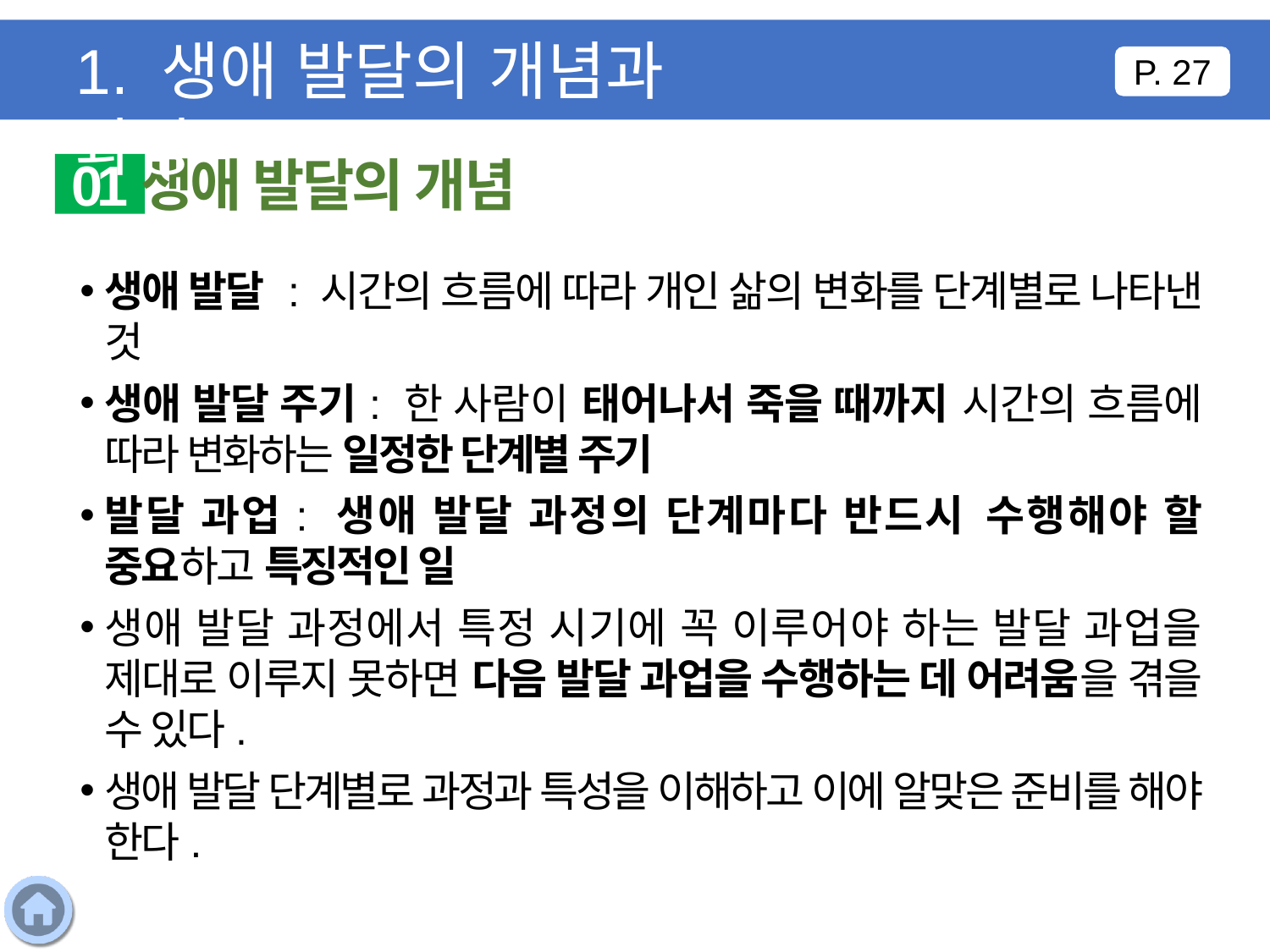

1. 생애 발달의 개념과 과정
P. 27
생애 발달의 개념
01
생애 발달 : 시간의 흐름에 따라 개인 삶의 변화를 단계별로 나타낸 것
생애 발달 주기: 한 사람이 태어나서 죽을 때까지 시간의 흐름에 따라 변화하는 일정한 단계별 주기
발달 과업: 생애 발달 과정의 단계마다 반드시 수행해야 할 중요하고 특징적인 일
생애 발달 과정에서 특정 시기에 꼭 이루어야 하는 발달 과업을 제대로 이루지 못하면 다음 발달 과업을 수행하는 데 어려움을 겪을 수 있다.
생애 발달 단계별로 과정과 특성을 이해하고 이에 알맞은 준비를 해야 한다.